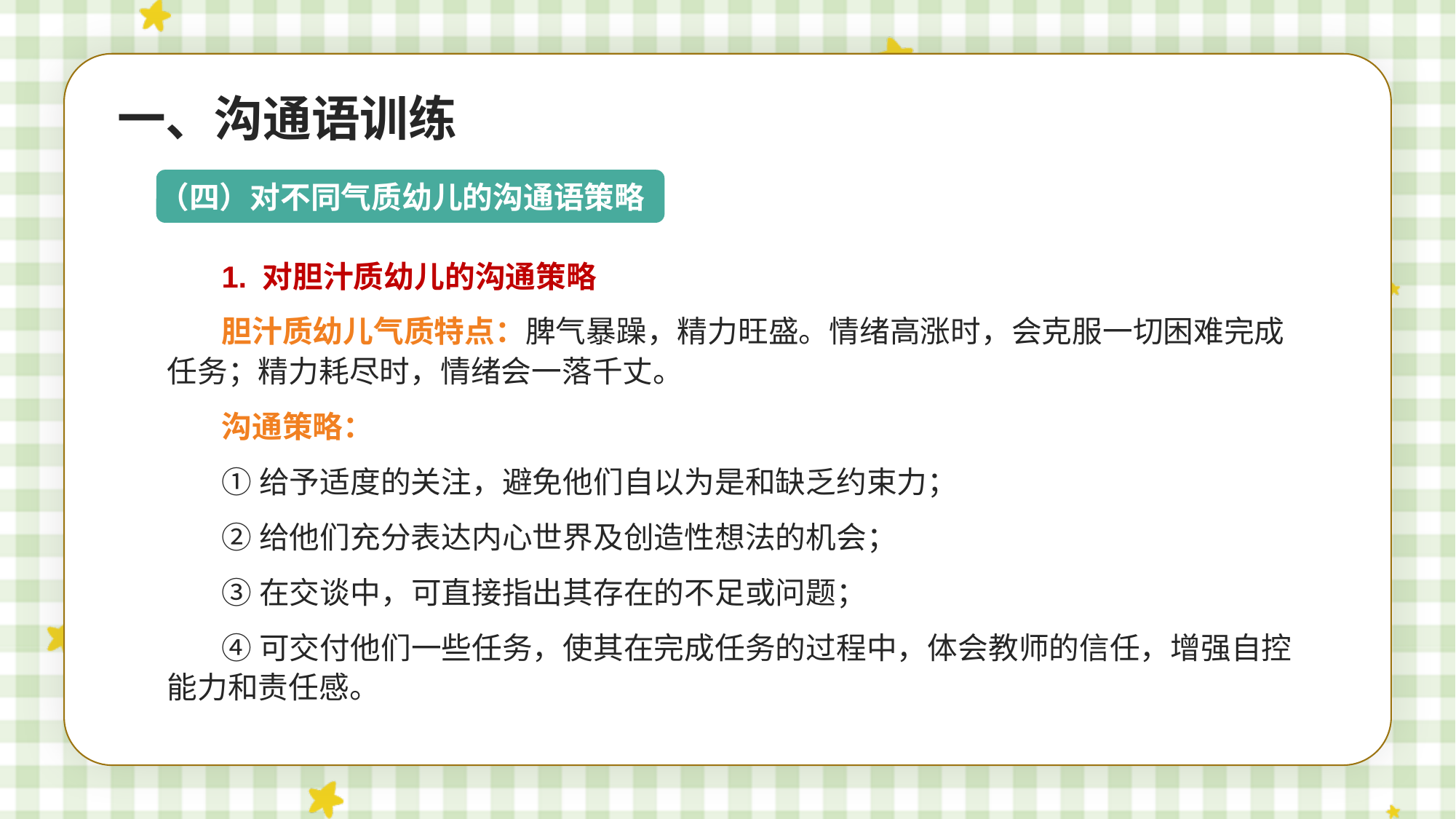

一、沟通语训练
（四）对不同气质幼儿的沟通语策略
1. 对胆汁质幼儿的沟通策略
胆汁质幼儿气质特点：脾气暴躁，精力旺盛。情绪高涨时，会克服一切困难完成任务；精力耗尽时，情绪会一落千丈。
沟通策略：
①给予适度的关注，避免他们自以为是和缺乏约束力；
②给他们充分表达内心世界及创造性想法的机会；
③在交谈中，可直接指出其存在的不足或问题；
④可交付他们一些任务，使其在完成任务的过程中，体会教师的信任，增强自控能力和责任感。